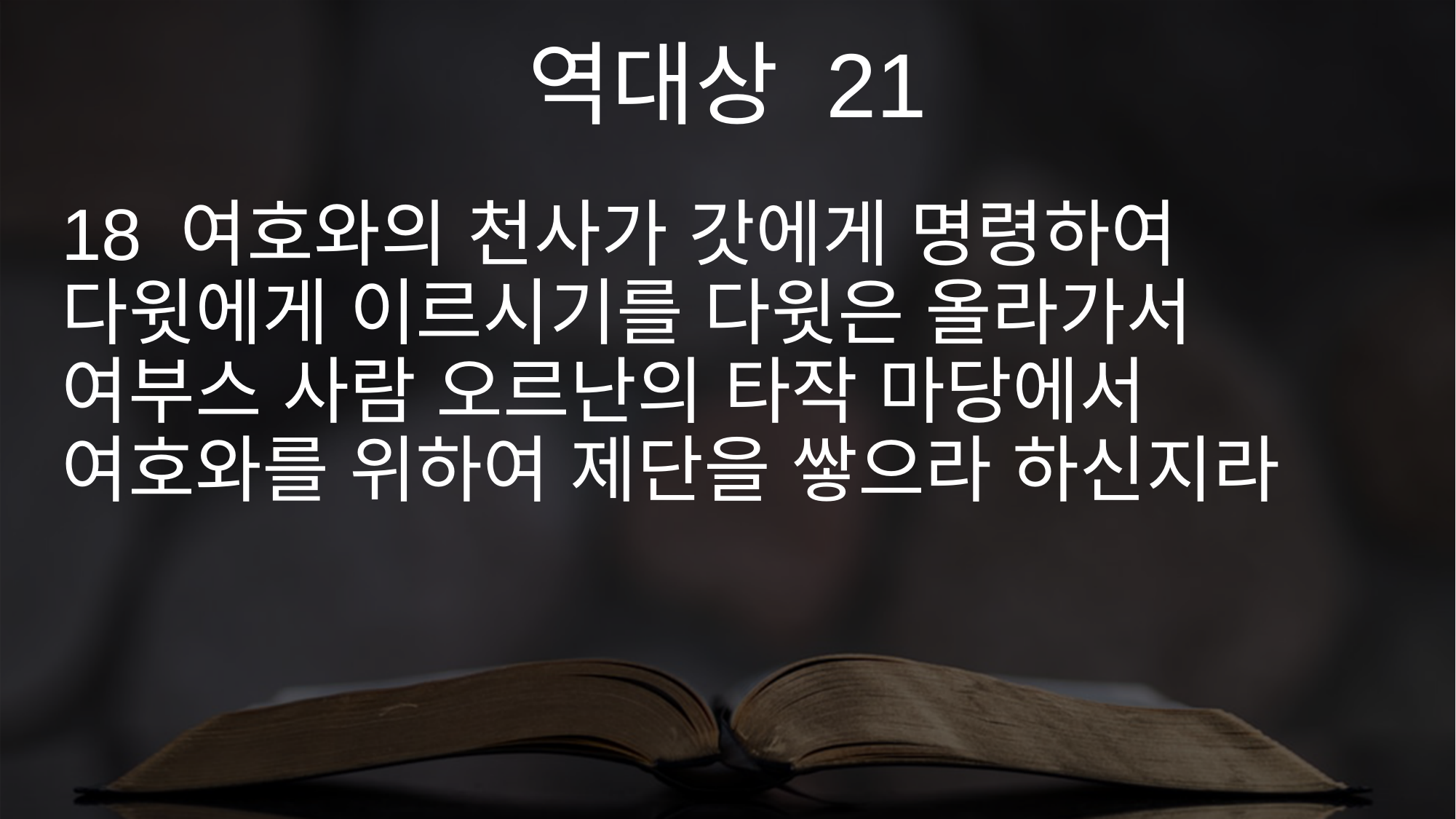

역대상 21
18 여호와의 천사가 갓에게 명령하여 다윗에게 이르시기를 다윗은 올라가서 여부스 사람 오르난의 타작 마당에서 여호와를 위하여 제단을 쌓으라 하신지라